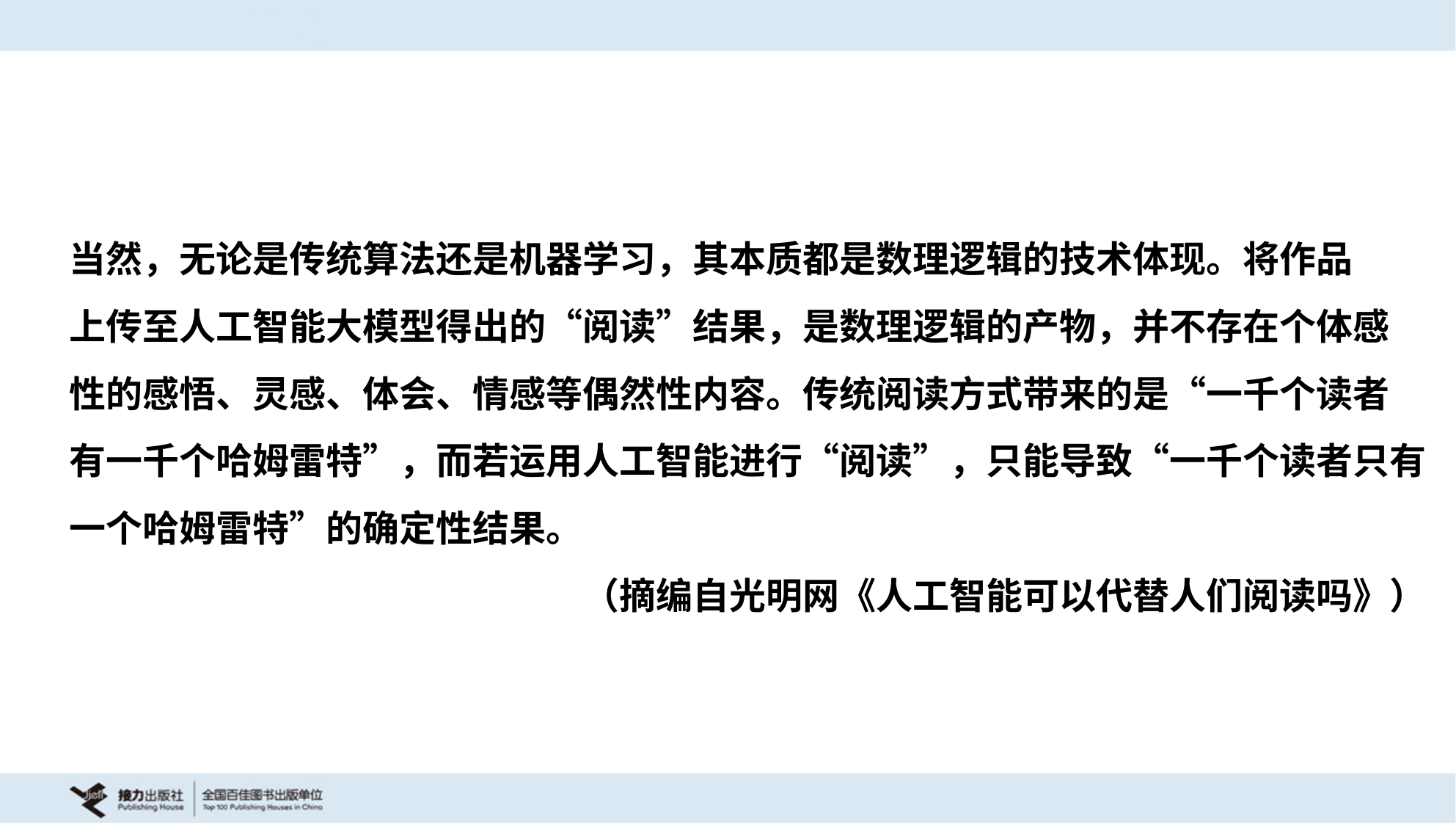

当然，无论是传统算法还是机器学习，其本质都是数理逻辑的技术体现。将作品
上传至人工智能大模型得出的“阅读”结果，是数理逻辑的产物，并不存在个体感
性的感悟、灵感、体会、情感等偶然性内容。传统阅读方式带来的是“一千个读者
有一千个哈姆雷特”，而若运用人工智能进行“阅读”，只能导致“一千个读者只有
一个哈姆雷特”的确定性结果。
（摘编自光明网《人工智能可以代替人们阅读吗》）